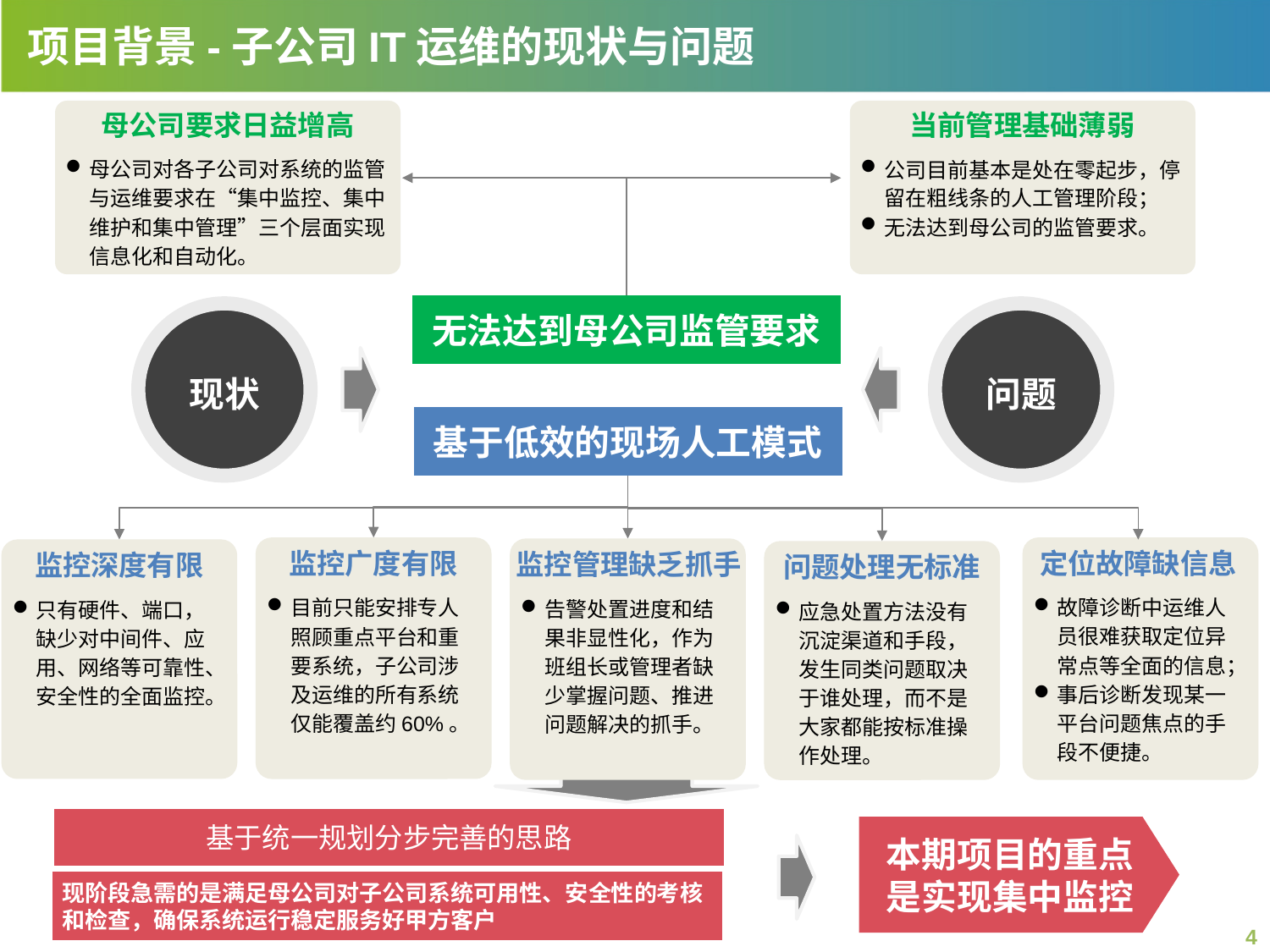

项目背景-子公司IT运维的现状与问题

母公司要求日益增高
母公司对各子公司对系统的监管与运维要求在“集中监控、集中维护和集中管理”三个层面实现信息化和自动化。

当前管理基础薄弱
公司目前基本是处在零起步，停留在粗线条的人工管理阶段；
无法达到母公司的监管要求。
无法达到母公司监管要求
现状
问题

基于低效的现场人工模式

定位故障缺信息
故障诊断中运维人员很难获取定位异常点等全面的信息；
事后诊断发现某一平台问题焦点的手段不便捷。

监控广度有限
目前只能安排专人照顾重点平台和重要系统，子公司涉及运维的所有系统仅能覆盖约60%。

监控管理缺乏抓手
告警处置进度和结果非显性化，作为班组长或管理者缺少掌握问题、推进问题解决的抓手。

监控深度有限
只有硬件、端口，缺少对中间件、应用、网络等可靠性、安全性的全面监控。

问题处理无标准
应急处置方法没有沉淀渠道和手段，发生同类问题取决于谁处理，而不是大家都能按标准操作处理。

基于统一规划分步完善的思路
本期项目的重点是实现集中监控

现阶段急需的是满足母公司对子公司系统可用性、安全性的考核
和检查，确保系统运行稳定服务好甲方客户